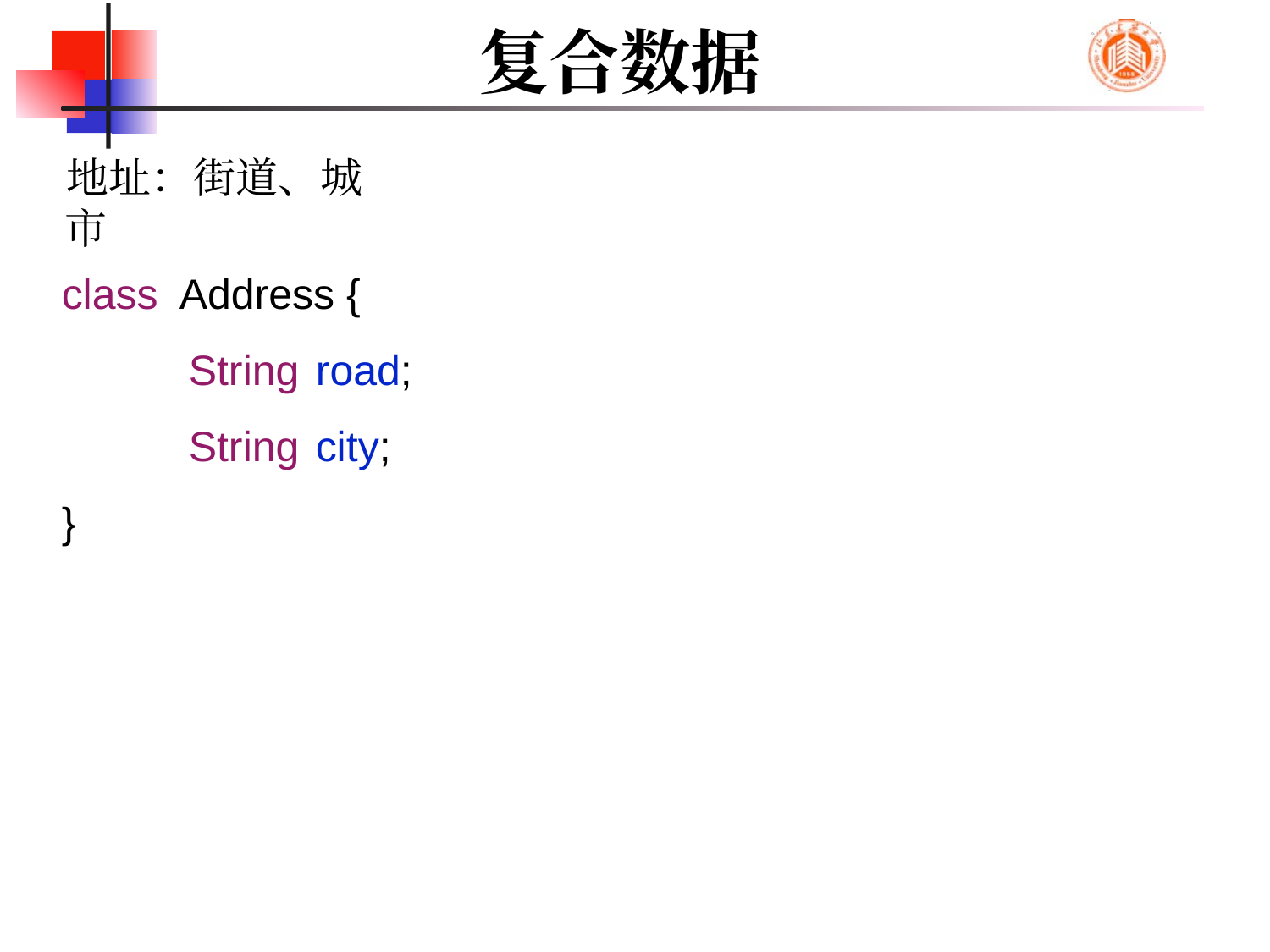

# 复合数据
地址：街道、城市
class  Address {
	String	road;
	String	city;
}